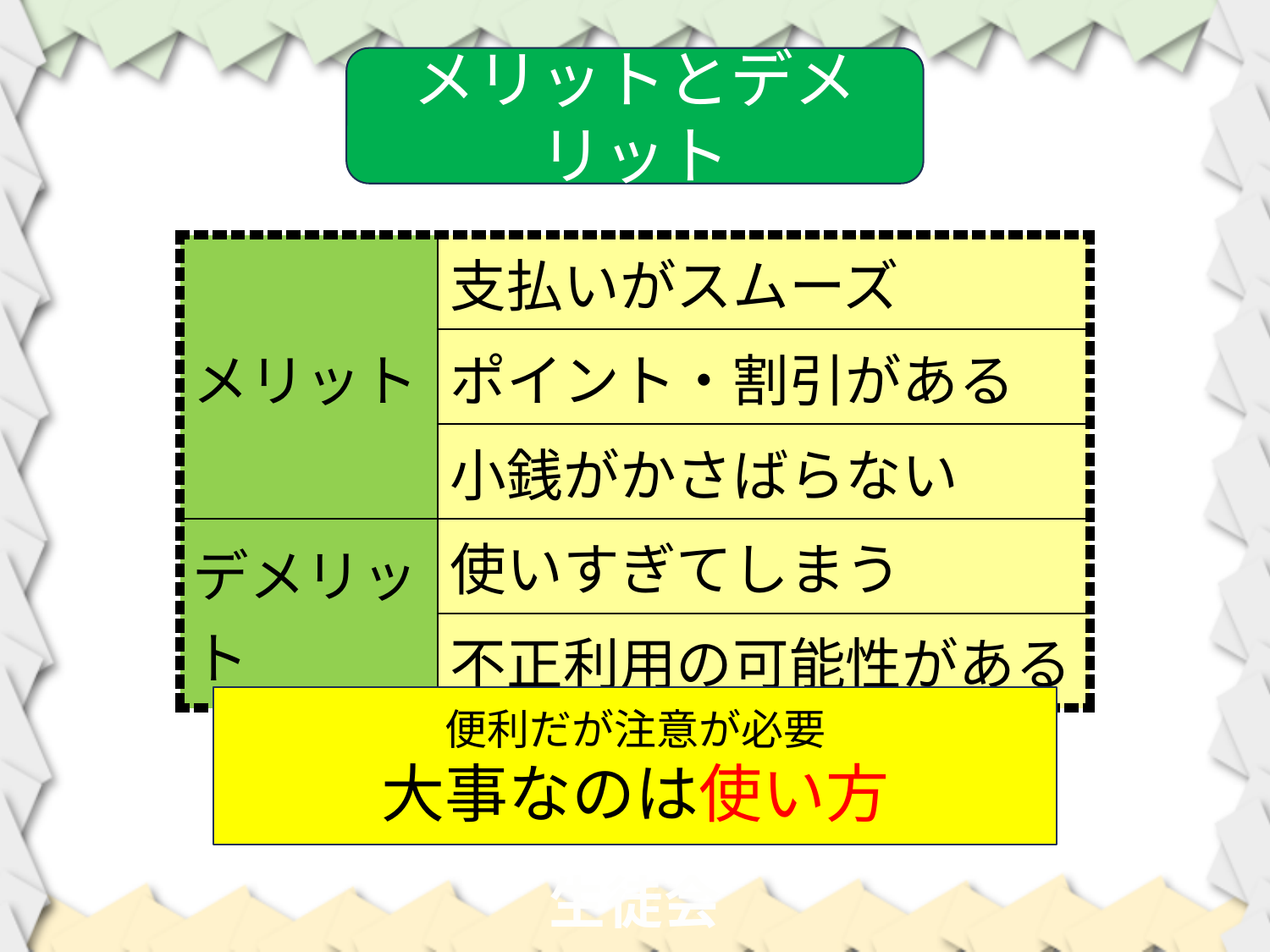

メリットとデメリット
| メリット | 支払いがスムーズ |
| --- | --- |
|  | ポイント・割引がある |
|  | 小銭がかさばらない |
| デメリット | 使いすぎてしまう |
|  | 不正利用の可能性がある |
便利だが注意が必要
大事なのは使い方